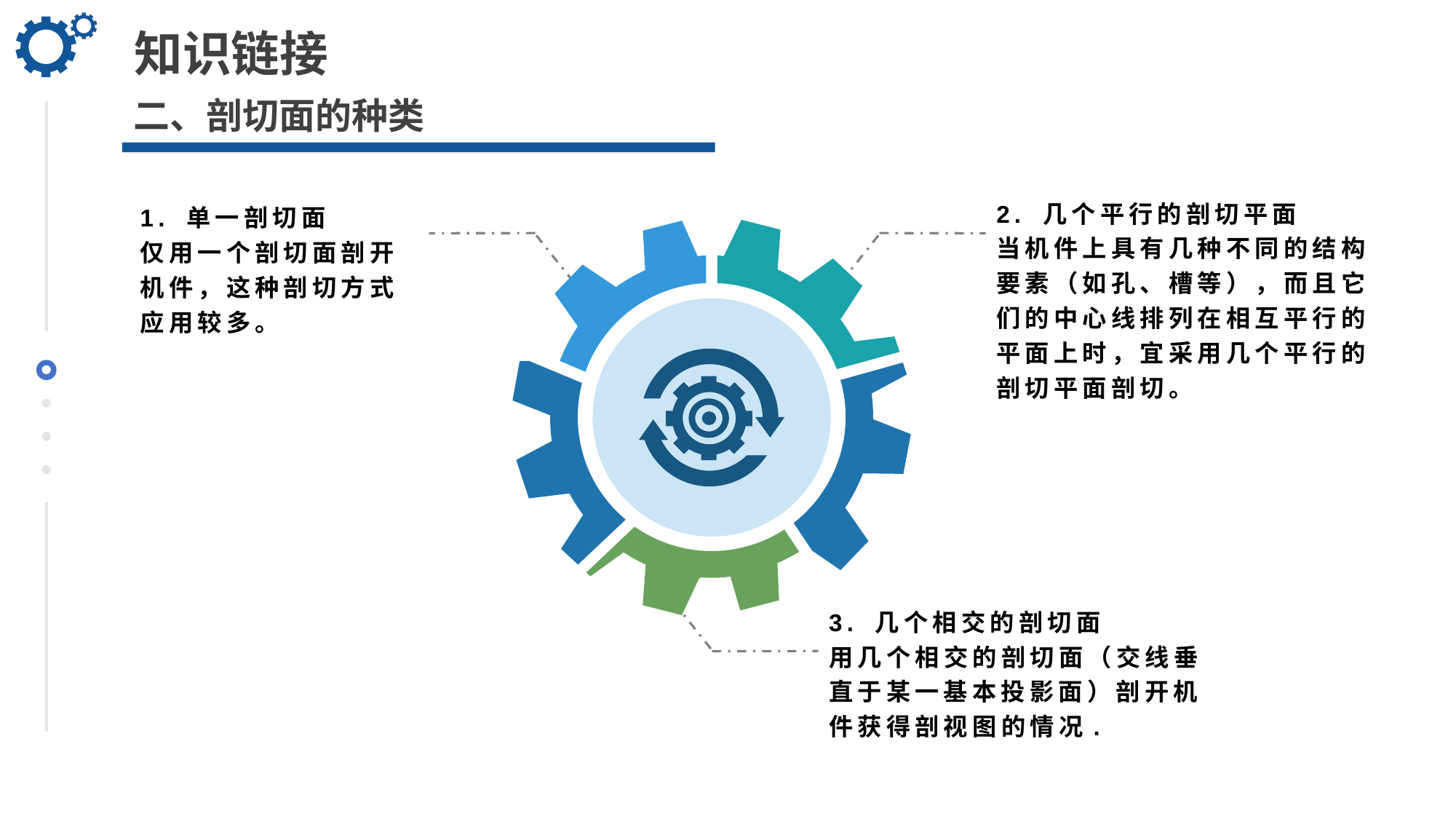

知识链接
二、剖切面的种类

2. 几个平行的剖切平面
当机件上具有几种不同的结构要素（如孔、槽等），而且它们的中心线排列在相互平行的平面上时，宜采用几个平行的剖切平面剖切。
1. 单一剖切面
仅用一个剖切面剖开机件，这种剖切方式应用较多。

3. 几个相交的剖切面
用几个相交的剖切面（交线垂直于某一基本投影面）剖开机件获得剖视图的情况.
20